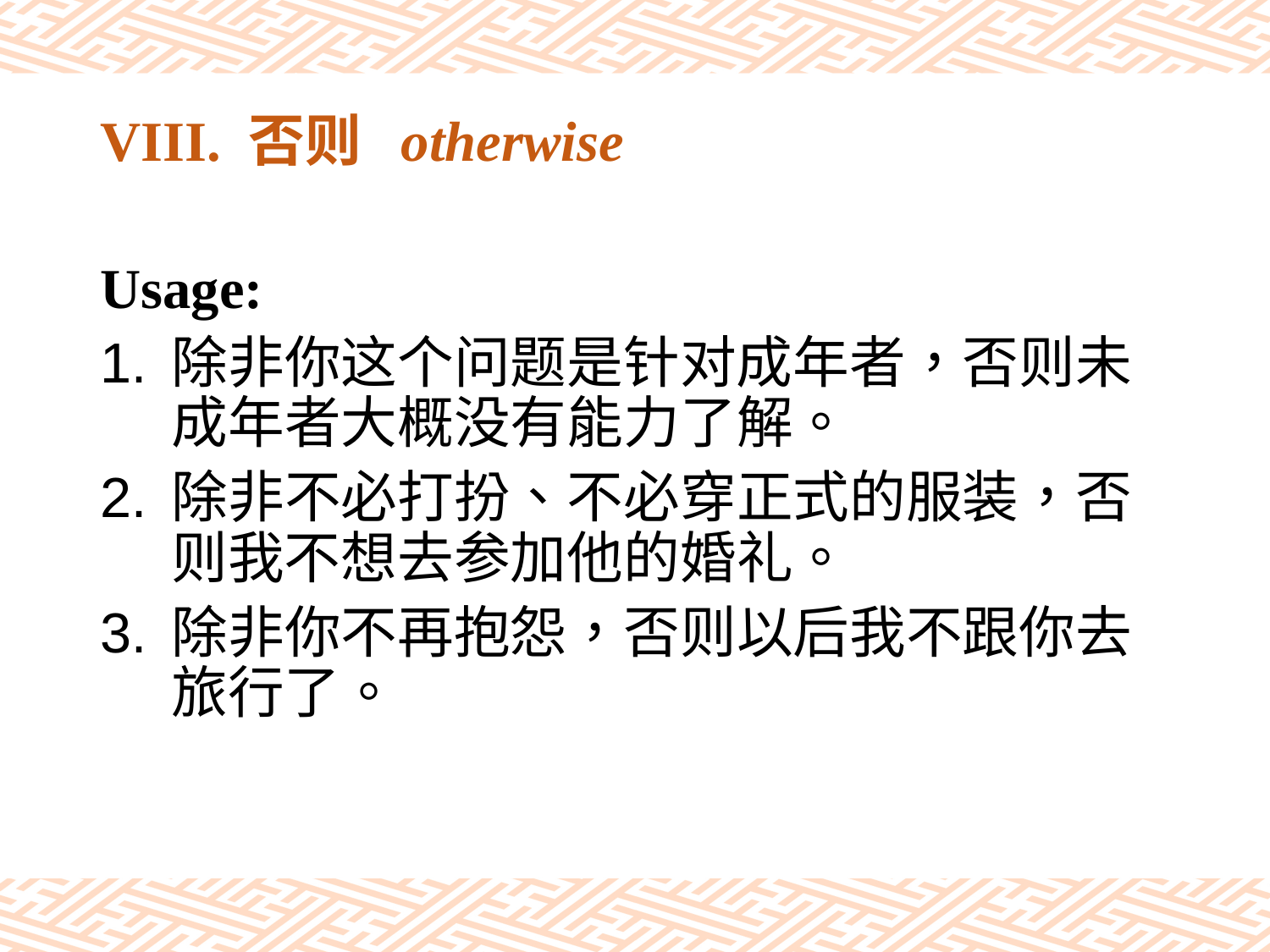

# VIII. 否则  otherwise
Usage:
除非你这个问题是针对成年者，否则未成年者大概没有能力了解。
除非不必打扮、不必穿正式的服装，否则我不想去参加他的婚礼。
除非你不再抱怨，否则以后我不跟你去旅行了。